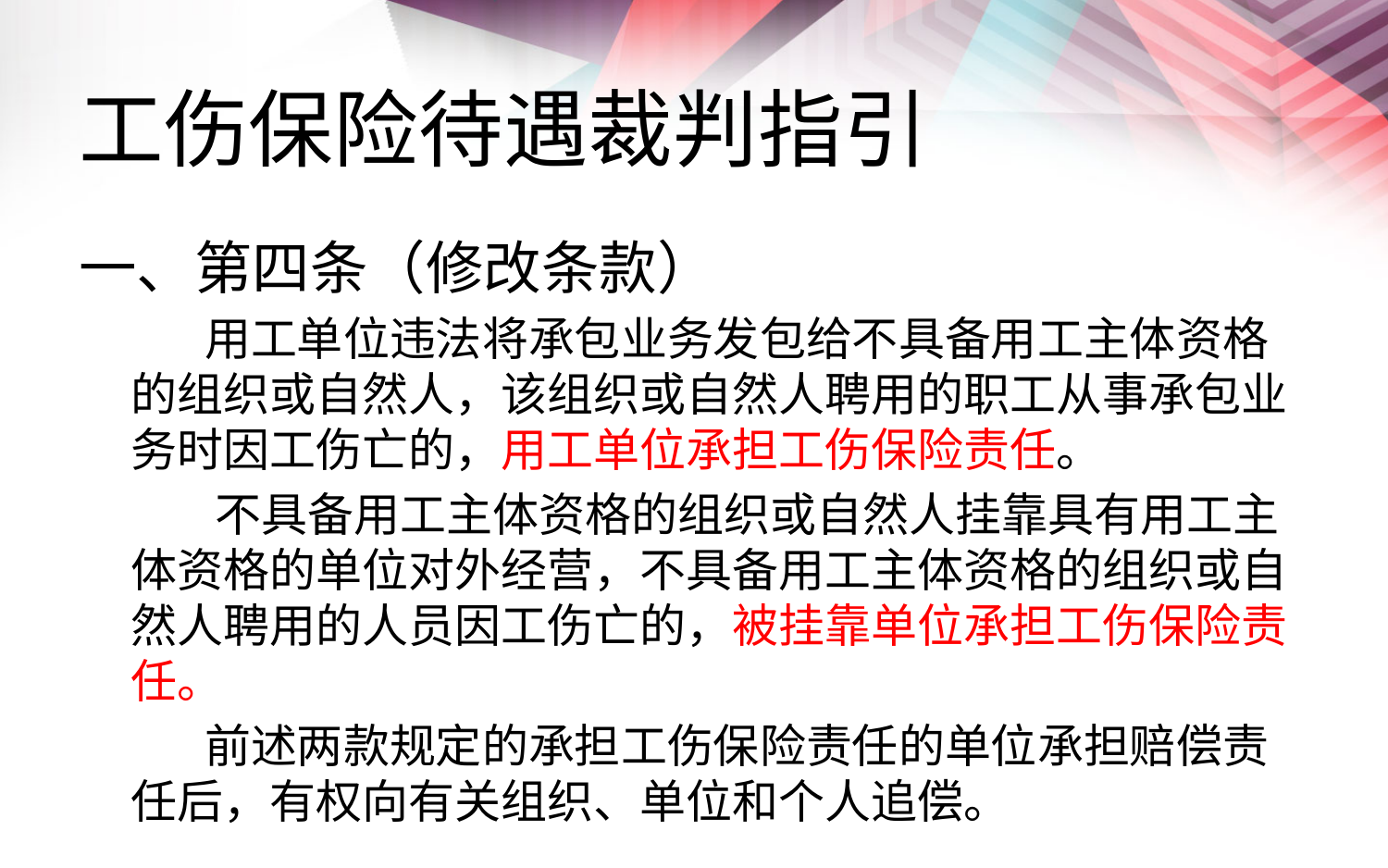

# 工伤保险待遇裁判指引
一、第四条（修改条款）
           用工单位违法将承包业务发包给不具备用工主体资格的组织或自然人，该组织或自然人聘用的职工从事承包业务时因工伤亡的，用工单位承担工伤保险责任。
            不具备用工主体资格的组织或自然人挂靠具有用工主体资格的单位对外经营，不具备用工主体资格的组织或自然人聘用的人员因工伤亡的，被挂靠单位承担工伤保险责任。
           前述两款规定的承担工伤保险责任的单位承担赔偿责任后，有权向有关组织、单位和个人追偿。